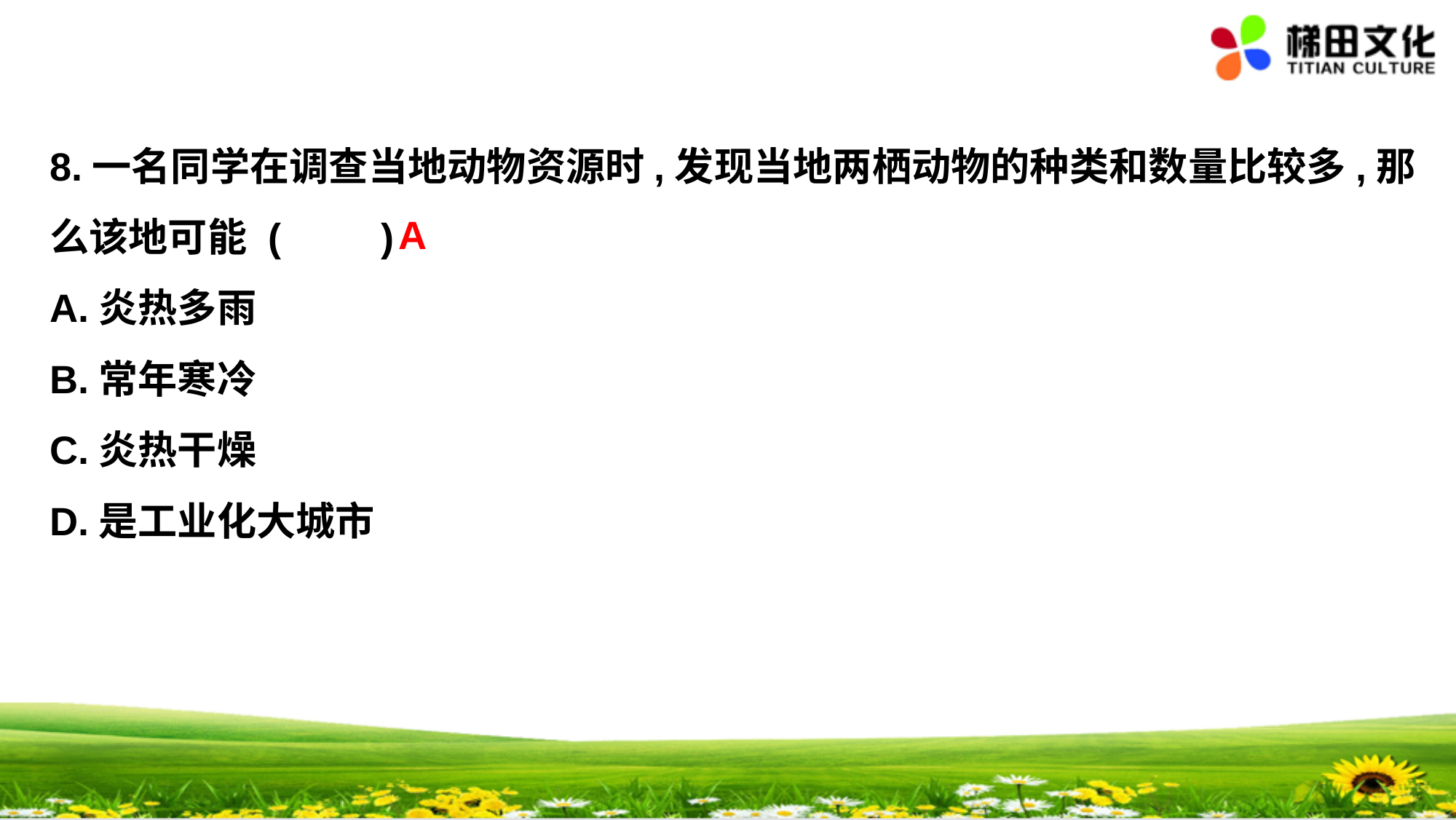

8.一名同学在调查当地动物资源时,发现当地两栖动物的种类和数量比较多,那
么该地可能	(   　 )
A.炎热多雨
B.常年寒冷
C.炎热干燥
D.是工业化大城市
A